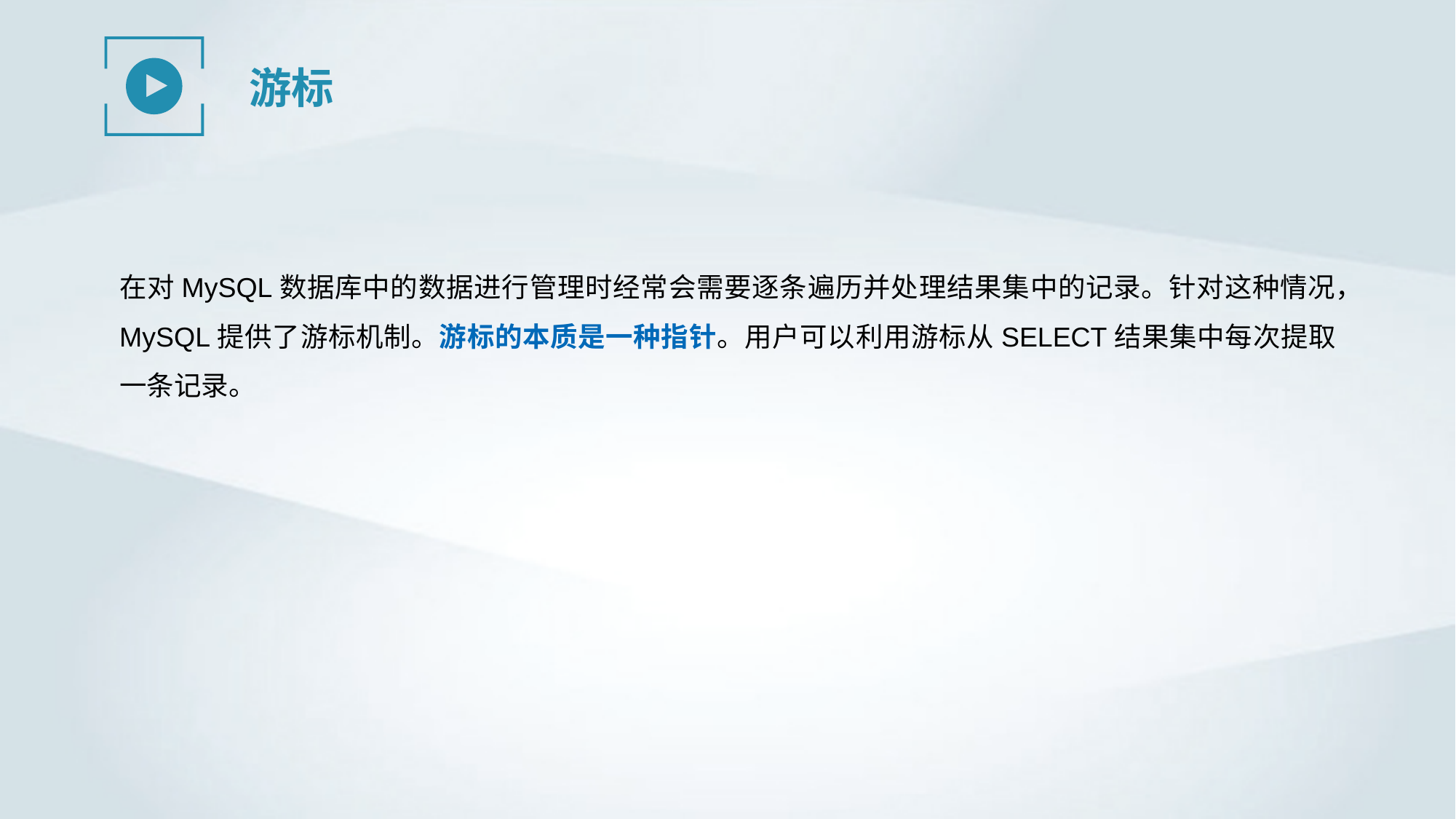

游标
在对MySQL数据库中的数据进行管理时经常会需要逐条遍历并处理结果集中的记录。针对这种情况，MySQL提供了游标机制。游标的本质是一种指针。用户可以利用游标从SELECT结果集中每次提取一条记录。